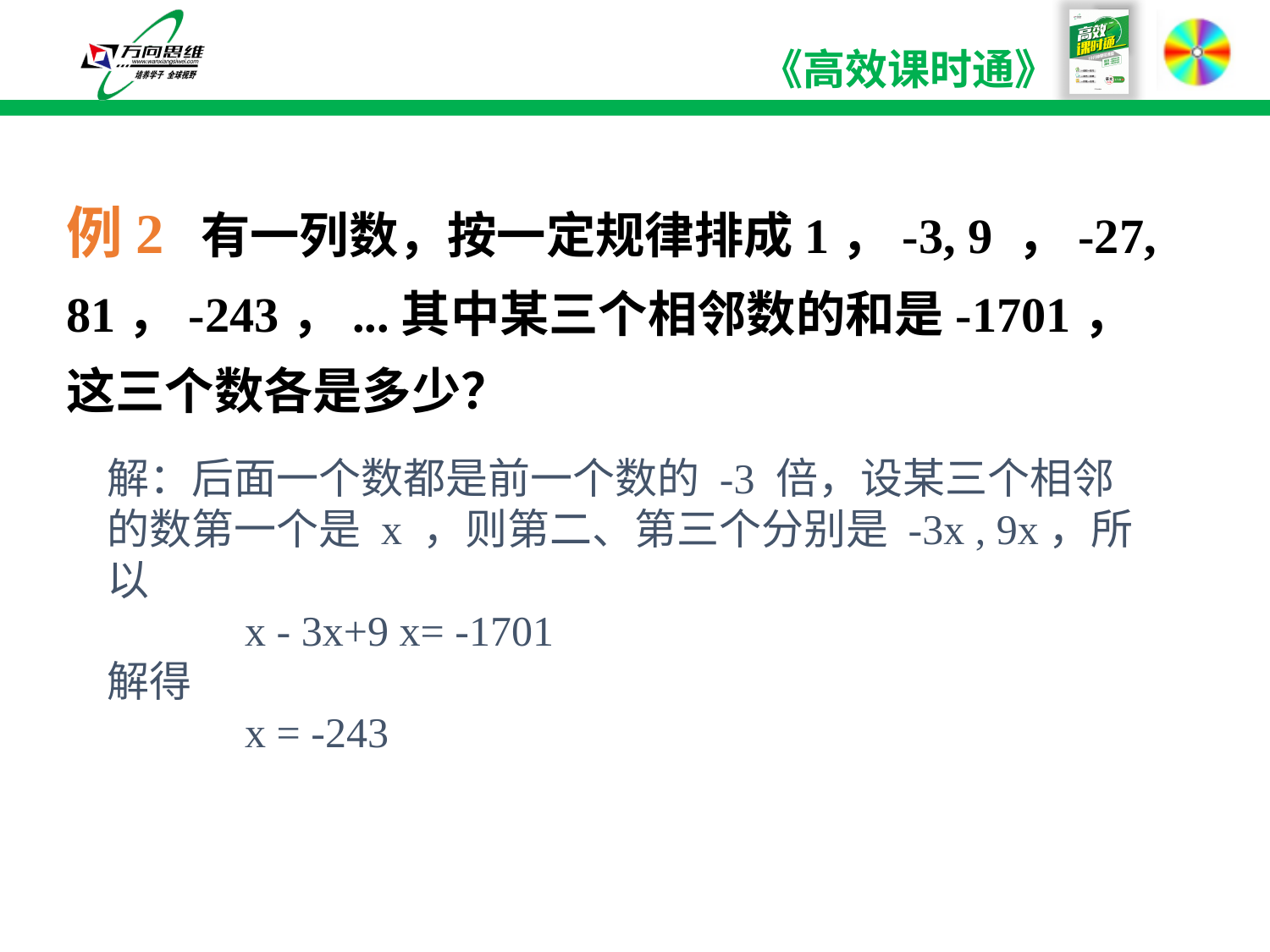

例2  有一列数，按一定规律排成1，-3, 9 ，-27, 81，-243，...其中某三个相邻数的和是-1701，这三个数各是多少？
解：后面一个数都是前一个数的 -3 倍，设某三个相邻的数第一个是 x ，则第二、第三个分别是 -3x , 9x，所以
             x - 3x+9 x= -1701
解得
             x = -243